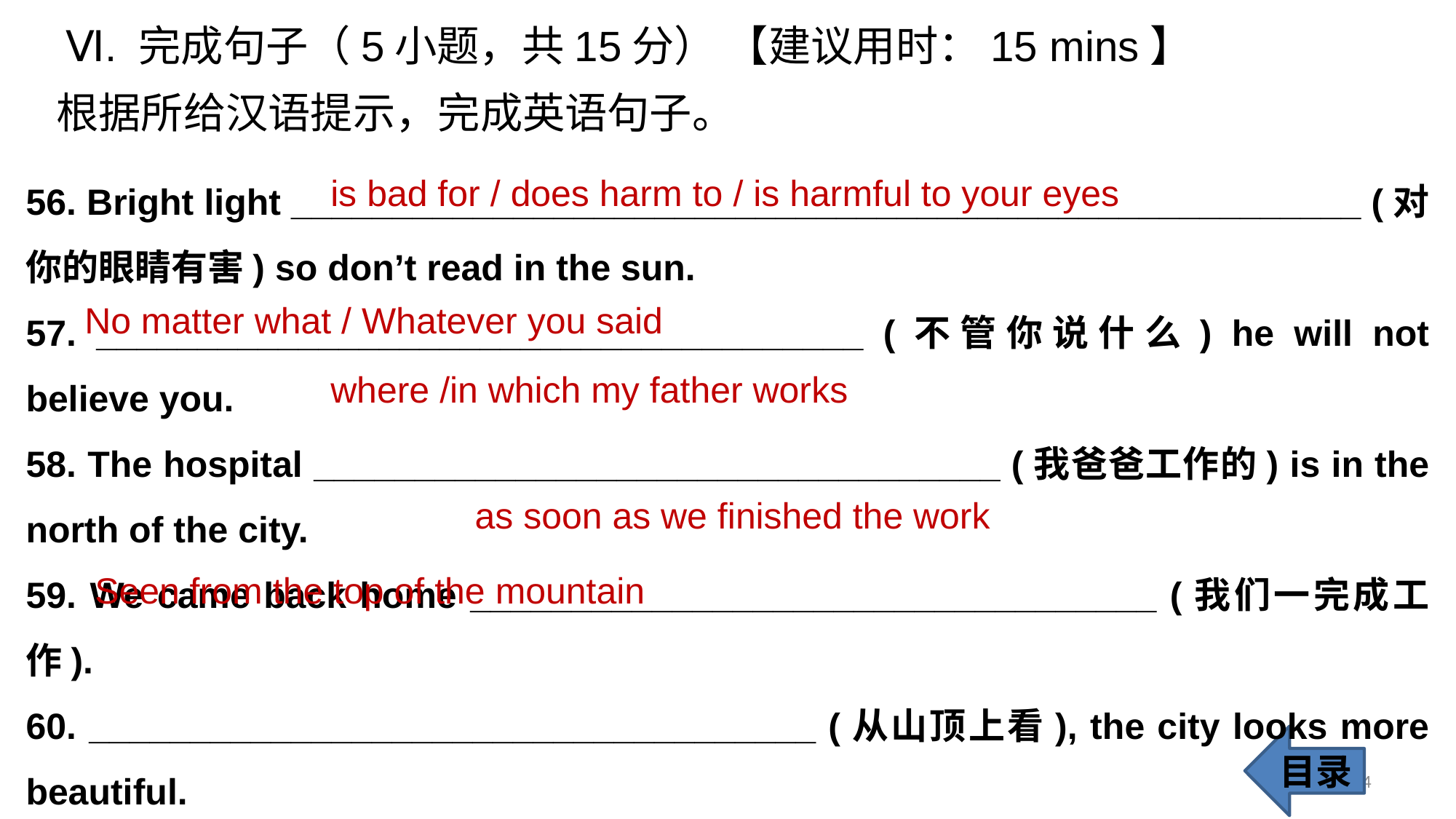

Ⅵ. 完成句子（5小题，共15分） 【建议用时：15 mins】
根据所给汉语提示，完成英语句子。
56. Bright light _____________________________________________________ (对你的眼睛有害) so don’t read in the sun.
57. ______________________________________ (不管你说什么) he will not believe you.
58. The hospital __________________________________ (我爸爸工作的) is in the north of the city.
59. We came back home __________________________________ (我们一完成工作).
60. ____________________________________ (从山顶上看), the city looks more beautiful.
is bad for / does harm to / is harmful to your eyes
No matter what / Whatever you said
where /in which my father works
    as soon as we finished the work
 Seen from the top of the mountain
目录
54